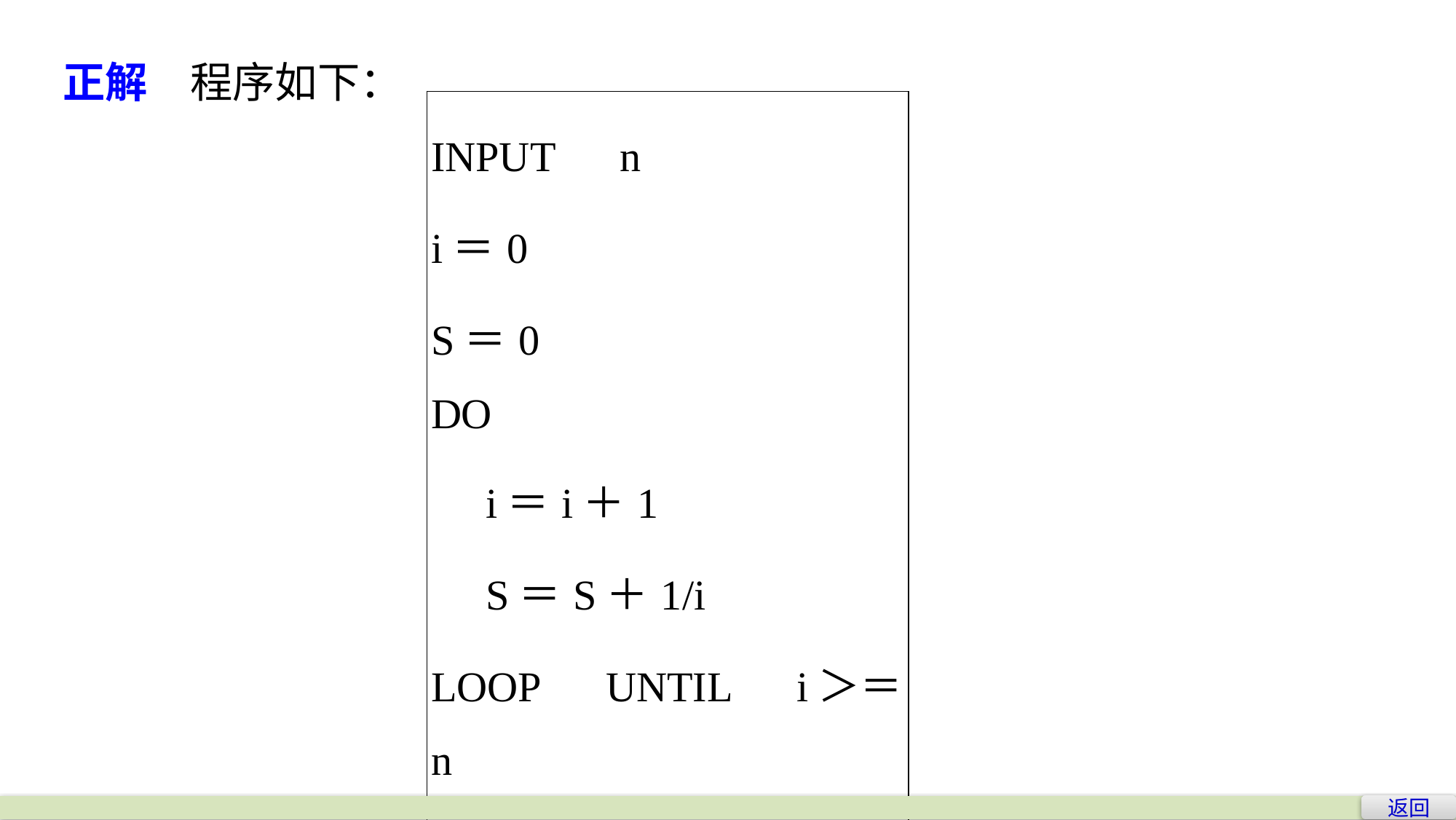

正解　程序如下：
| INPUT　n i＝0 S＝0 DO 　i＝i＋1 　S＝S＋1/i LOOP　UNTIL　i＞＝n PRENT　S END |
| --- |
返回